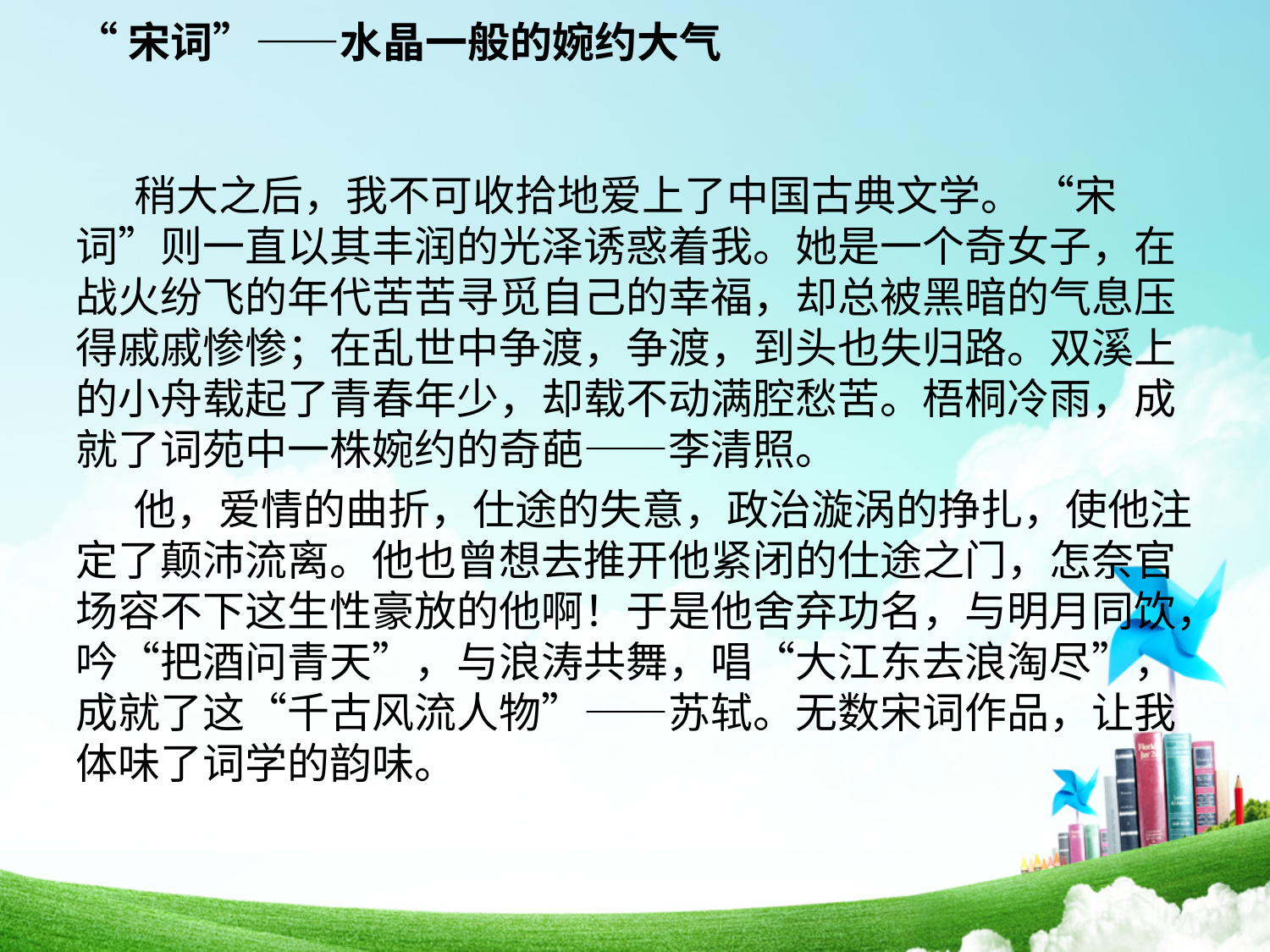

# “宋词”——水晶一般的婉约大气
     稍大之后，我不可收拾地爱上了中国古典文学。 “宋词”则一直以其丰润的光泽诱惑着我。她是一个奇女子，在战火纷飞的年代苦苦寻觅自己的幸福，却总被黑暗的气息压得戚戚惨惨；在乱世中争渡，争渡，到头也失归路。双溪上的小舟载起了青春年少，却载不动满腔愁苦。梧桐冷雨，成就了词苑中一株婉约的奇葩——李清照。
     他，爱情的曲折，仕途的失意，政治漩涡的挣扎，使他注定了颠沛流离。他也曾想去推开他紧闭的仕途之门，怎奈官场容不下这生性豪放的他啊！于是他舍弃功名，与明月同饮，吟“把酒问青天”，与浪涛共舞，唱“大江东去浪淘尽”，成就了这“千古风流人物”——苏轼。无数宋词作品，让我体味了词学的韵味。